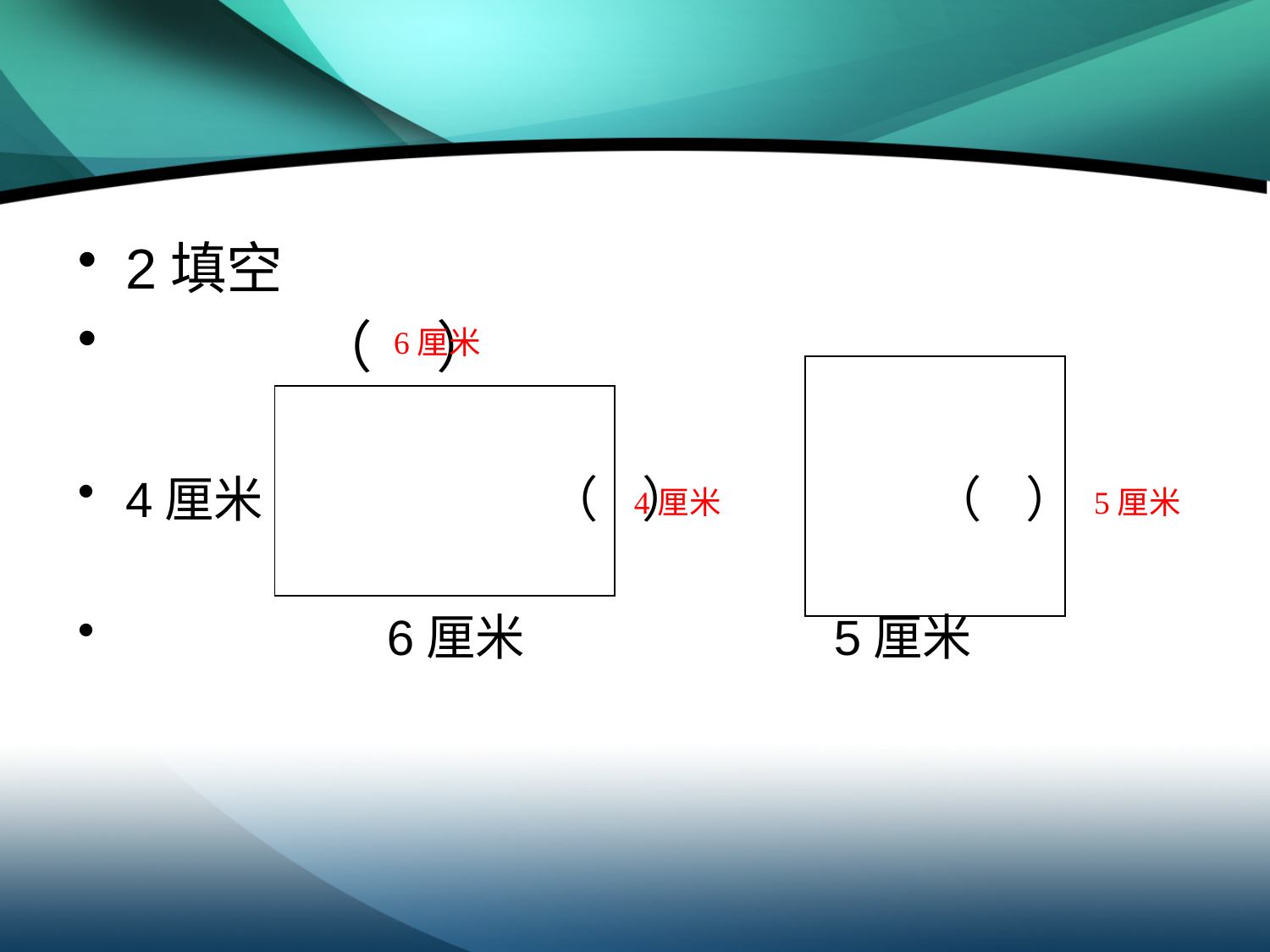

2填空
              （     ）

4厘米                          （    ）                      （    ）

                   6厘米                           5厘米
6厘米

4厘米
5厘米